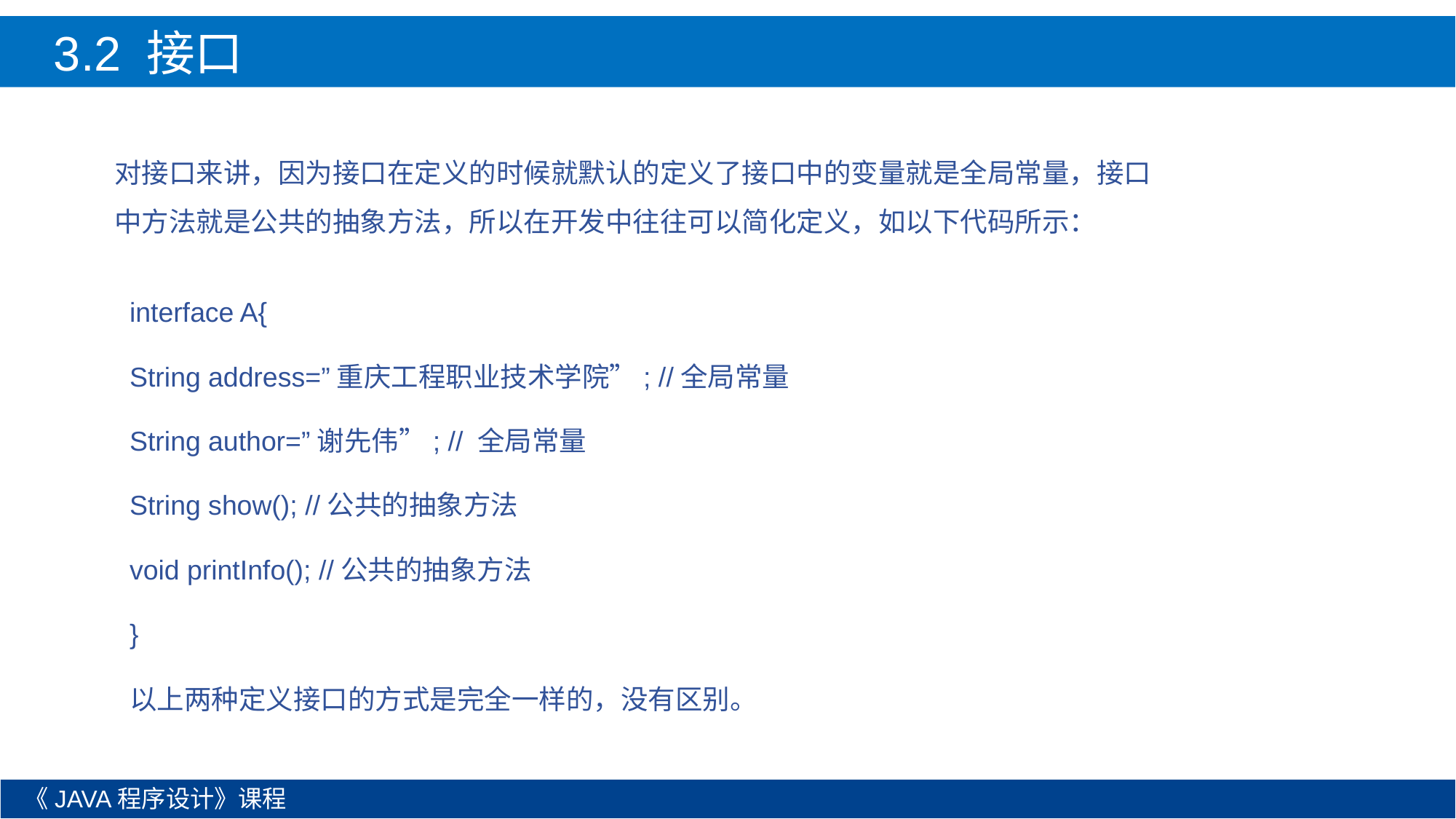

3.2 接口
对接口来讲，因为接口在定义的时候就默认的定义了接口中的变量就是全局常量，接口中方法就是公共的抽象方法，所以在开发中往往可以简化定义，如以下代码所示：
interface A{
String address=”重庆工程职业技术学院”; //全局常量
String author=”谢先伟”; // 全局常量
String show(); //公共的抽象方法
void printInfo(); //公共的抽象方法
}
以上两种定义接口的方式是完全一样的，没有区别。
《JAVA程序设计》课程